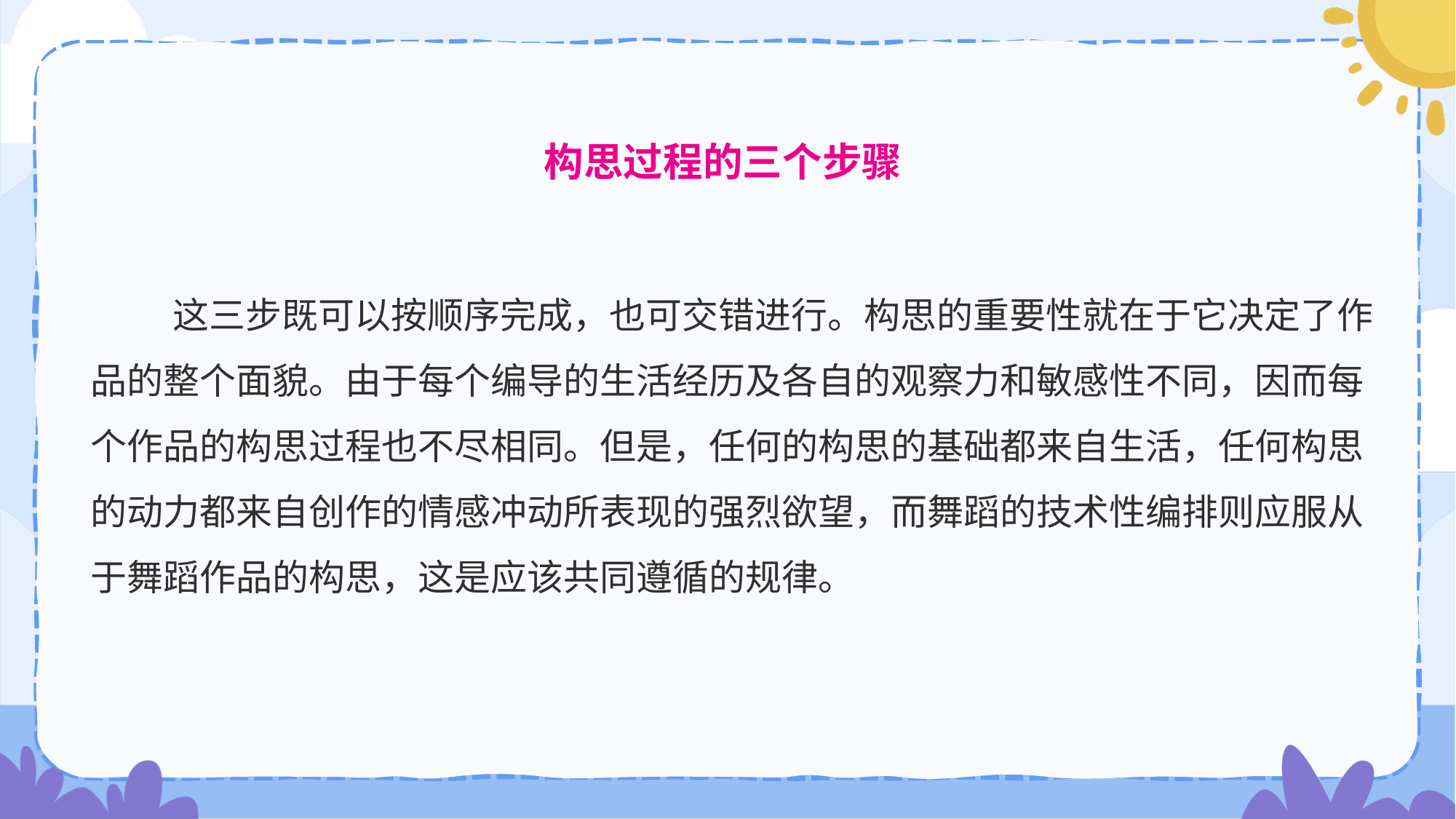

# 构思过程的三个步骤
         这三步既可以按顺序完成，也可交错进行。构思的重要性就在于它决定了作品的整个面貌。由于每个编导的生活经历及各自的观察力和敏感性不同，因而每个作品的构思过程也不尽相同。但是，任何的构思的基础都来自生活，任何构思的动力都来自创作的情感冲动所表现的强烈欲望，而舞蹈的技术性编排则应服从于舞蹈作品的构思，这是应该共同遵循的规律。